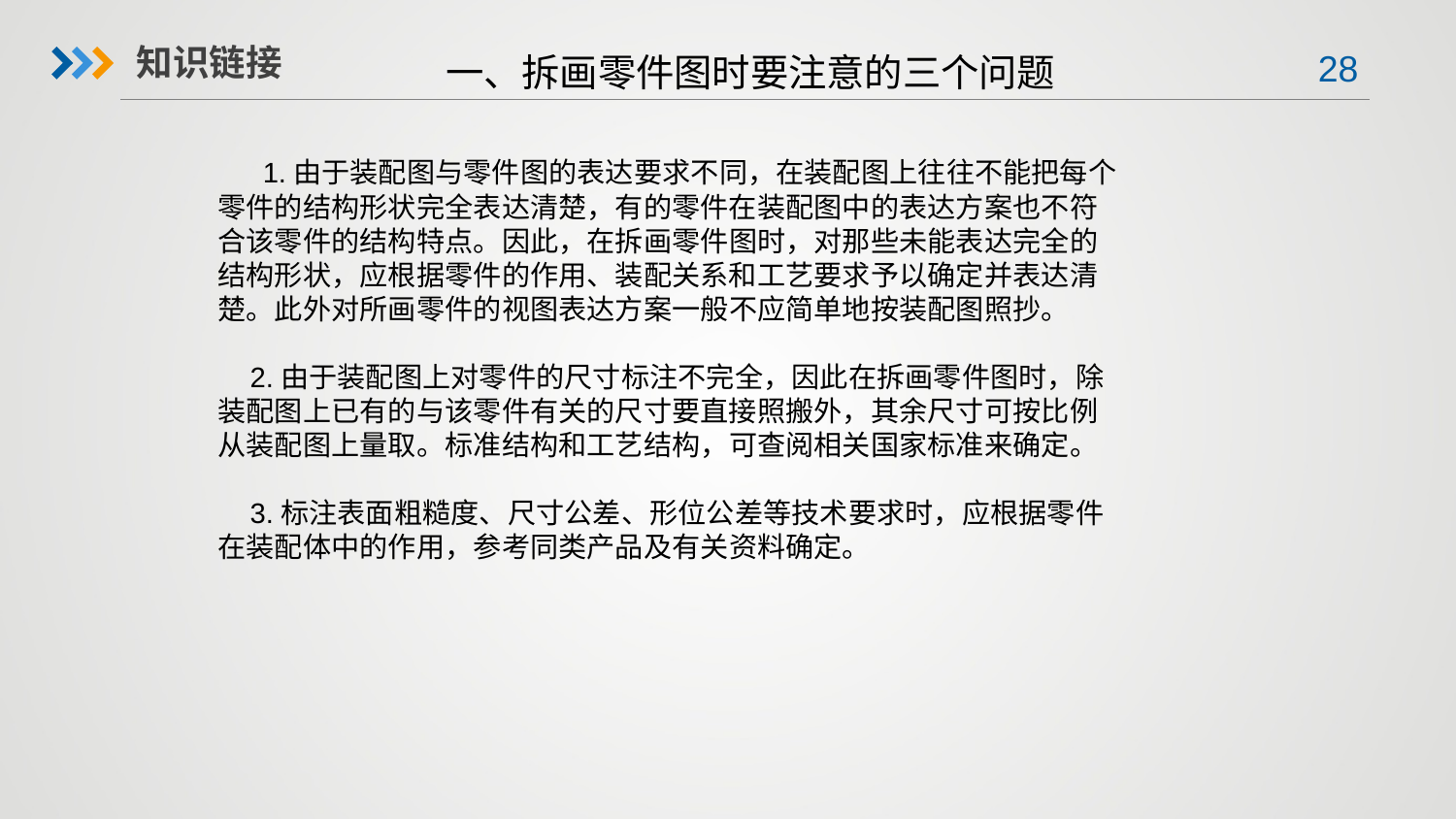

一、拆画零件图时要注意的三个问题
知识链接
     1.由于装配图与零件图的表达要求不同，在装配图上往往不能把每个零件的结构形状完全表达清楚，有的零件在装配图中的表达方案也不符合该零件的结构特点。因此，在拆画零件图时，对那些未能表达完全的结构形状，应根据零件的作用、装配关系和工艺要求予以确定并表达清楚。此外对所画零件的视图表达方案一般不应简单地按装配图照抄。

    2.由于装配图上对零件的尺寸标注不完全，因此在拆画零件图时，除装配图上已有的与该零件有关的尺寸要直接照搬外，其余尺寸可按比例从装配图上量取。标准结构和工艺结构，可查阅相关国家标准来确定。

    3.标注表面粗糙度、尺寸公差、形位公差等技术要求时，应根据零件在装配体中的作用，参考同类产品及有关资料确定。